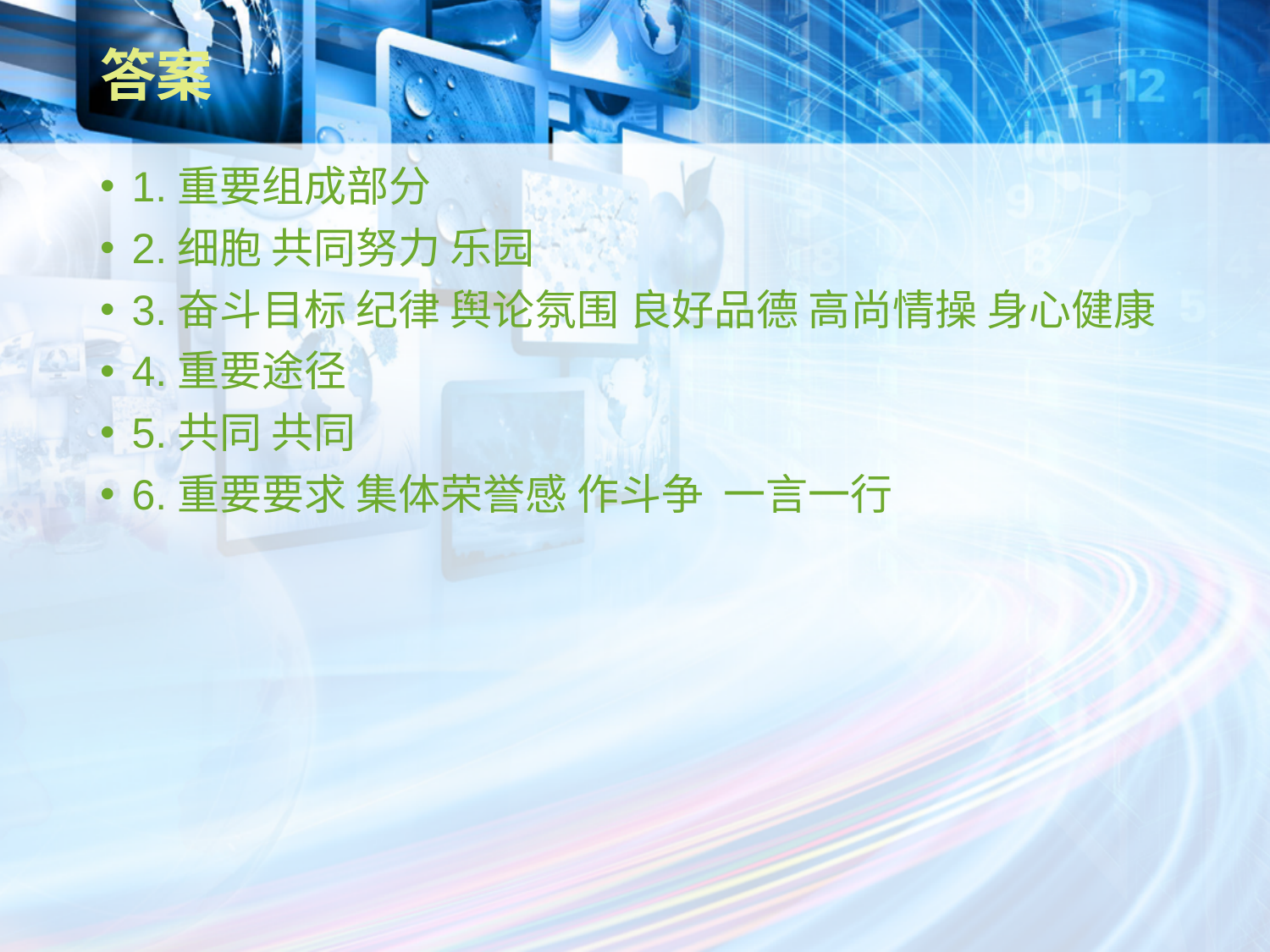

# 答案
1.重要组成部分
2.细胞 共同努力 乐园
3.奋斗目标 纪律 舆论氛围 良好品德 高尚情操 身心健康
4.重要途径
5.共同 共同
6.重要要求 集体荣誉感 作斗争  一言一行